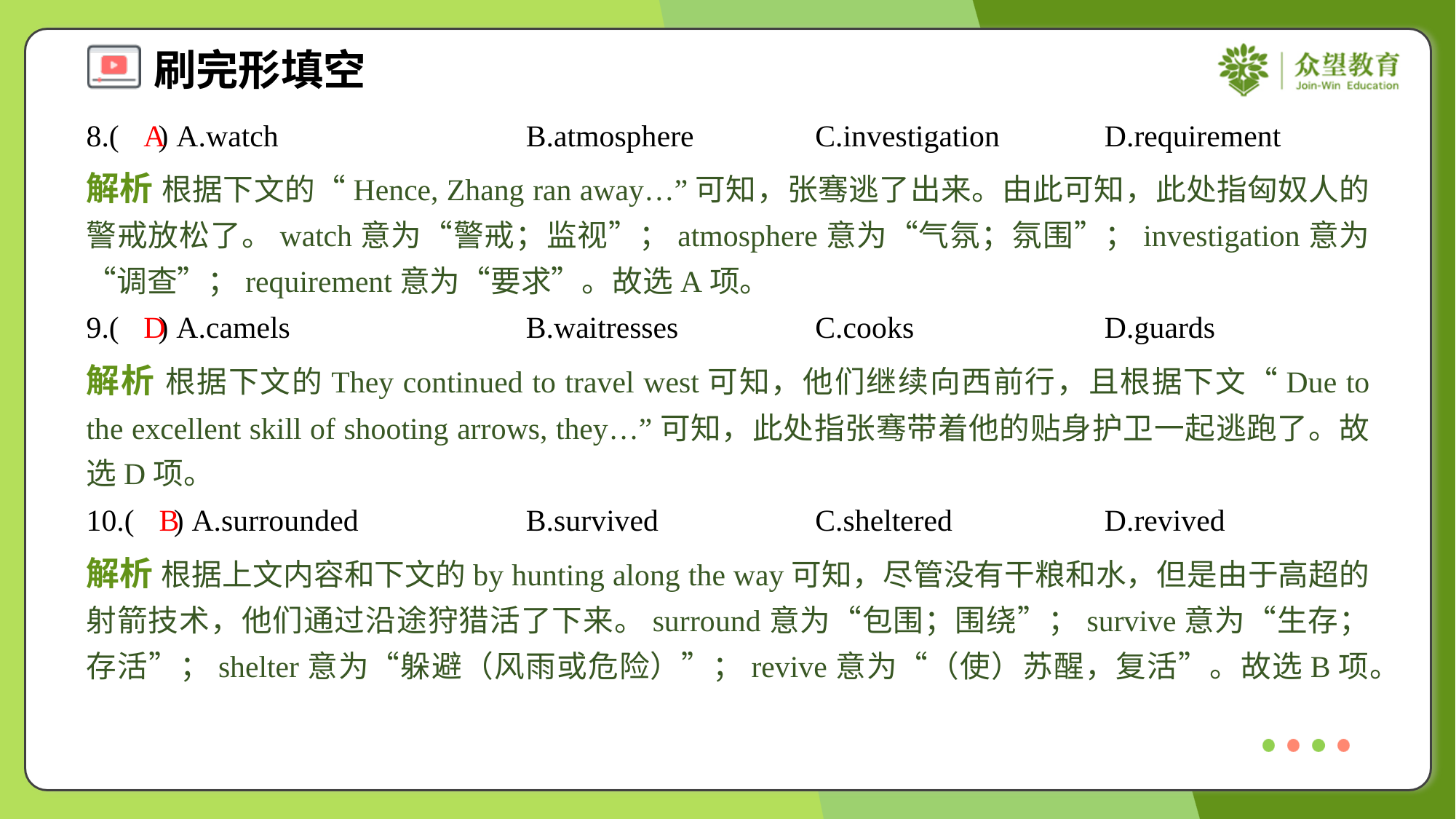

8.(     ) A.watch	B.atmosphere	C.investigation	D.requirement
A
解析 根据下文的“Hence, Zhang ran away…”可知，张骞逃了出来。由此可知，此处指匈奴人的警戒放松了。watch意为“警戒；监视”；atmosphere意为“气氛；氛围”；investigation意为“调查”；requirement意为“要求”。故选A项。
9.(     ) A.camels	B.waitresses	C.cooks	D.guards
D
解析 根据下文的They continued to travel west可知，他们继续向西前行，且根据下文“Due to the excellent skill of shooting arrows, they…”可知，此处指张骞带着他的贴身护卫一起逃跑了。故选D项。
10.(     ) A.surrounded	B.survived	C.sheltered	D.revived
B
解析 根据上文内容和下文的by hunting along the way可知，尽管没有干粮和水，但是由于高超的射箭技术，他们通过沿途狩猎活了下来。surround意为“包围；围绕”；survive意为“生存；存活”；shelter意为“躲避（风雨或危险）”；revive意为“（使）苏醒，复活”。故选B项。